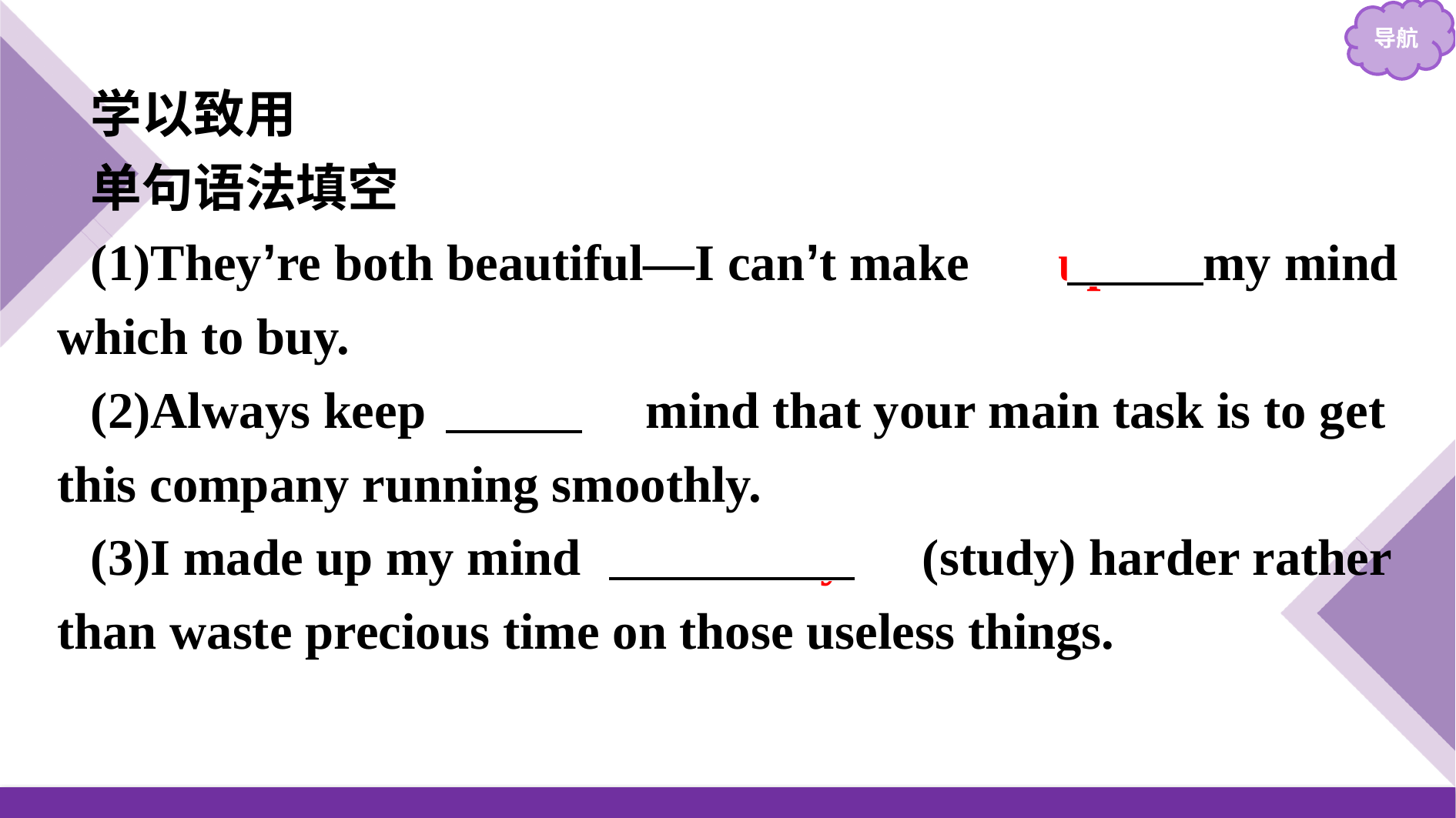

学以致用
单句语法填空
(1)They’re both beautiful—I can’t make 　up　 my mind which to buy.
(2)Always keep 　in　 mind that your main task is to get this company running smoothly.
(3)I made up my mind 　to study　(study) harder rather than waste precious time on those useless things.